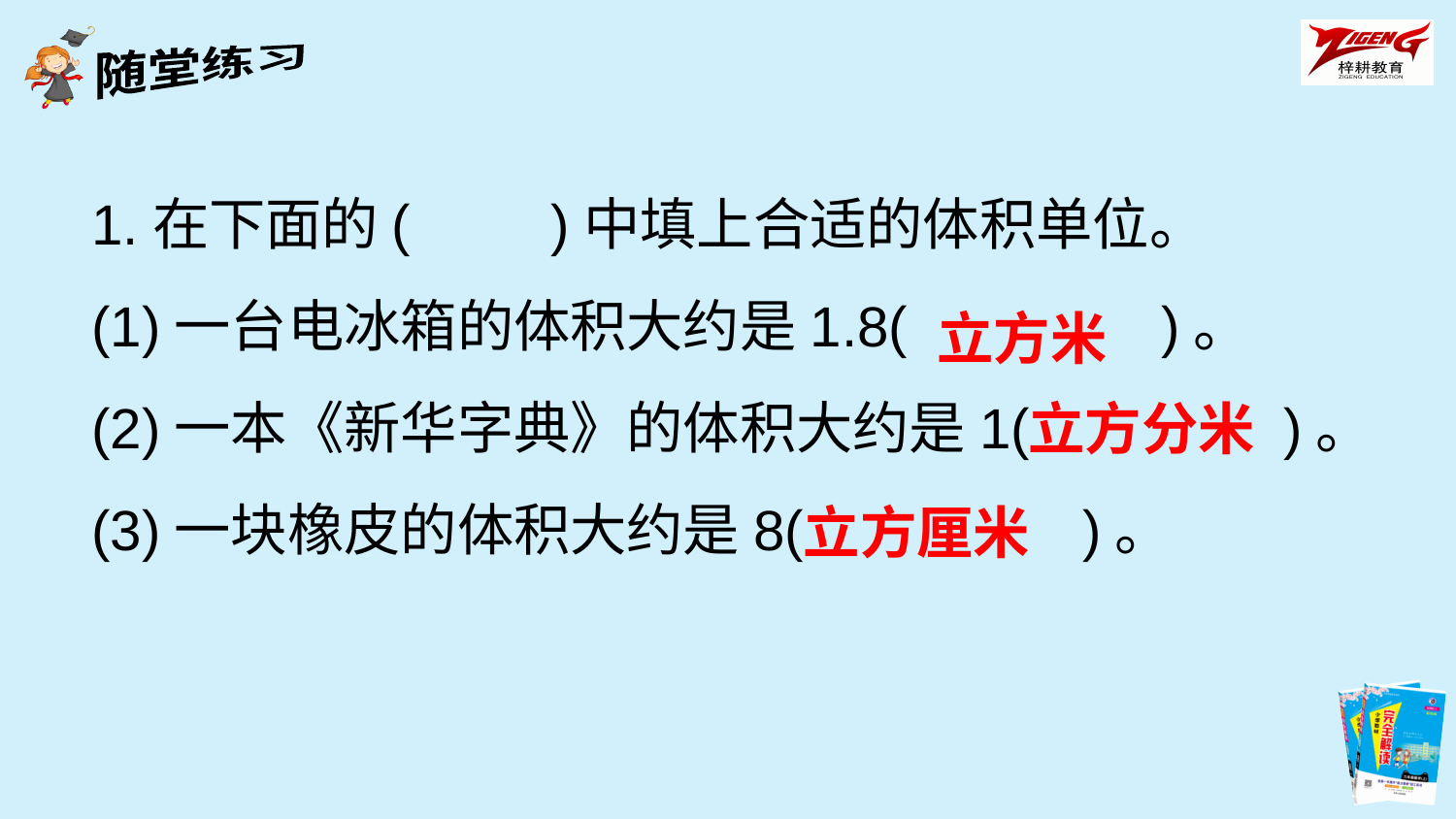

1.在下面的(　　)中填上合适的体积单位。
(1)一台电冰箱的体积大约是1.8(　　　　)。
(2)一本《新华字典》的体积大约是1(　　　　)。
(3)一块橡皮的体积大约是8(　　  　　)。
立方米
立方分米
立方厘米